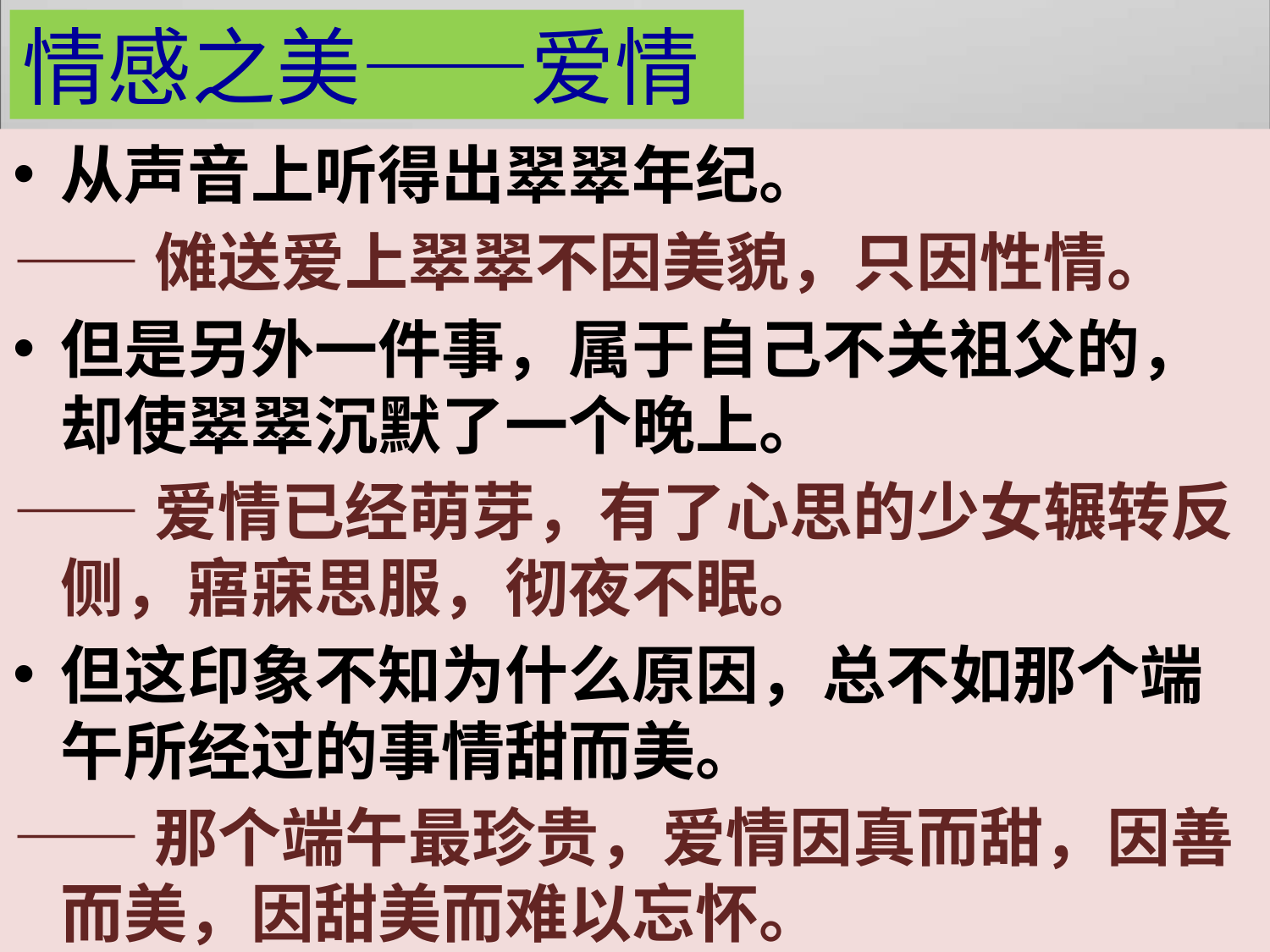

情感之美——爱情
从声音上听得出翠翠年纪。
——傩送爱上翠翠不因美貌，只因性情。
但是另外一件事，属于自己不关祖父的，却使翠翠沉默了一个晚上。
——爱情已经萌芽，有了心思的少女辗转反侧，寤寐思服，彻夜不眠。
但这印象不知为什么原因，总不如那个端午所经过的事情甜而美。
——那个端午最珍贵，爱情因真而甜，因善而美，因甜美而难以忘怀。